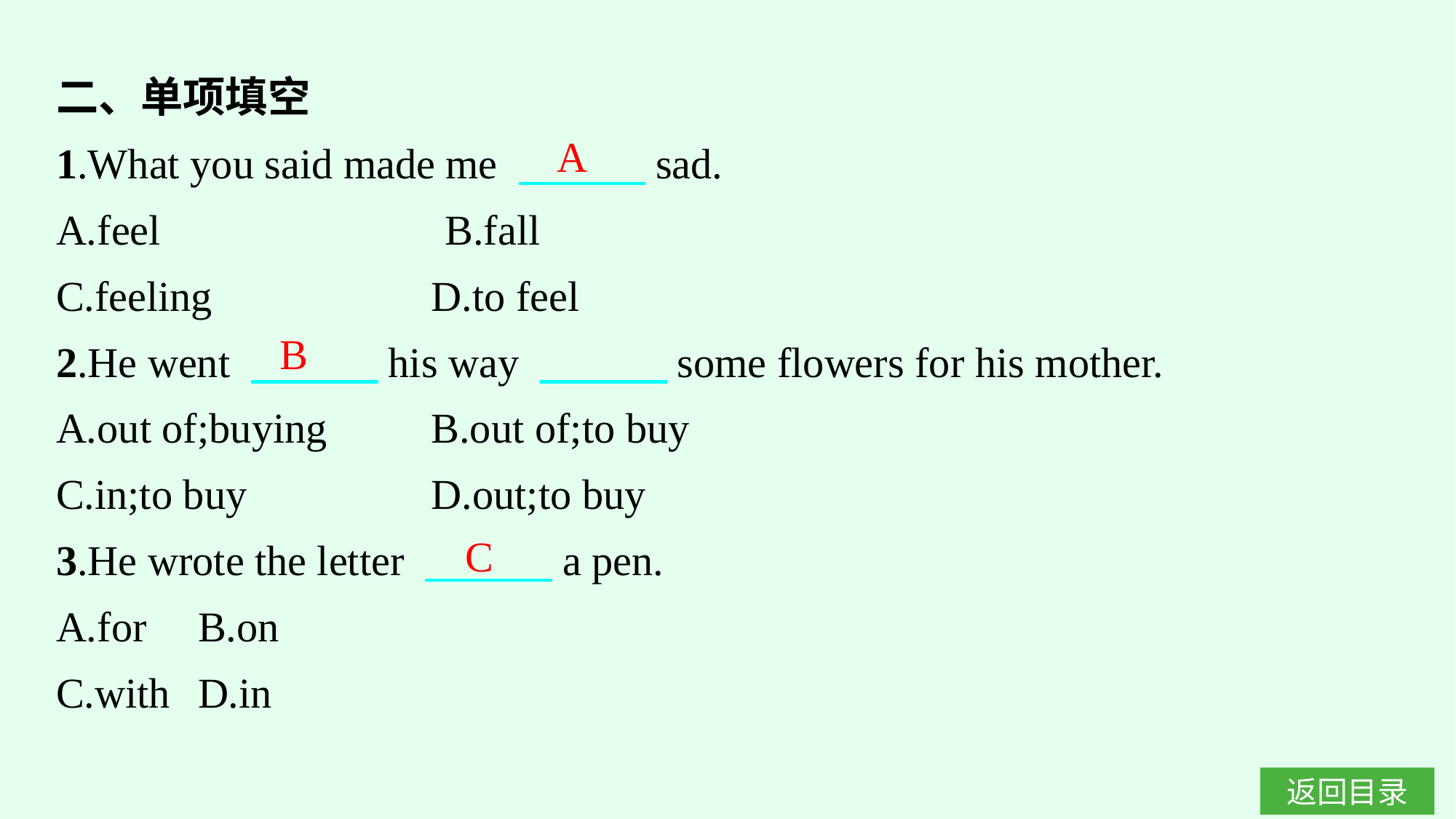

二、单项填空
1.What you said made me 　　　sad.
A.feel　　　　　　 B.fall
C.feeling		D.to feel
2.He went 　　　his way 　　　some flowers for his mother.
A.out of;buying	B.out of;to buy
C.in;to buy		D.out;to buy
3.He wrote the letter 　　　a pen.
A.for	B.on
C.with	D.in
A
B
C